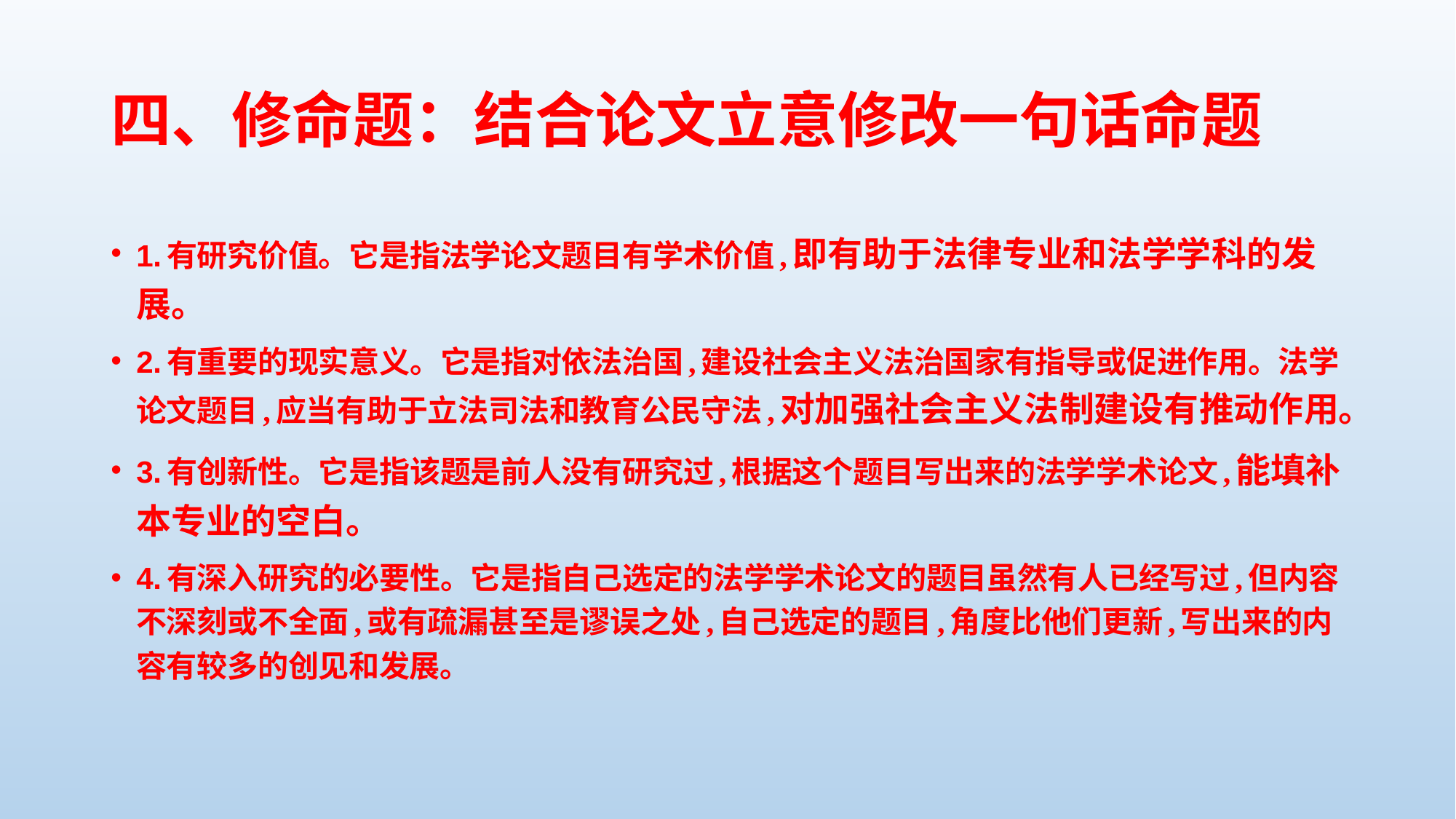

# 四、修命题：结合论文立意修改一句话命题
1.有研究价值。它是指法学论文题目有学术价值,即有助于法律专业和法学学科的发展。
2.有重要的现实意义。它是指对依法治国,建设社会主义法治国家有指导或促进作用。法学论文题目,应当有助于立法司法和教育公民守法,对加强社会主义法制建设有推动作用。
3.有创新性。它是指该题是前人没有研究过,根据这个题目写出来的法学学术论文,能填补本专业的空白。
4.有深入研究的必要性。它是指自己选定的法学学术论文的题目虽然有人已经写过,但内容不深刻或不全面,或有疏漏甚至是谬误之处,自己选定的题目,角度比他们更新,写出来的内容有较多的创见和发展。